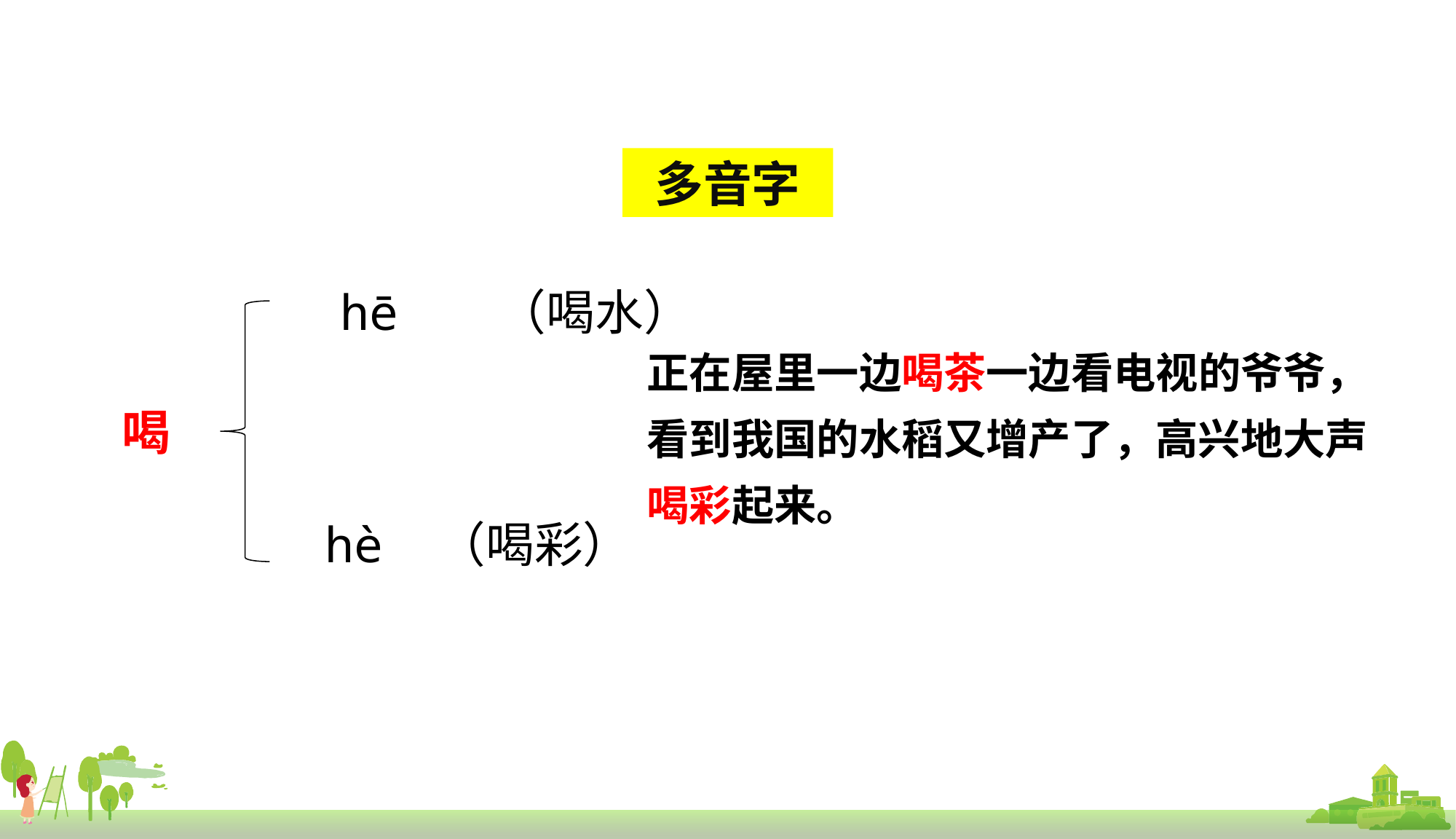

多音字
 hē   （喝水）

 hè  （喝彩）

正在屋里一边喝茶一边看电视的爷爷，看到我国的水稻又增产了，高兴地大声喝彩起来。
喝